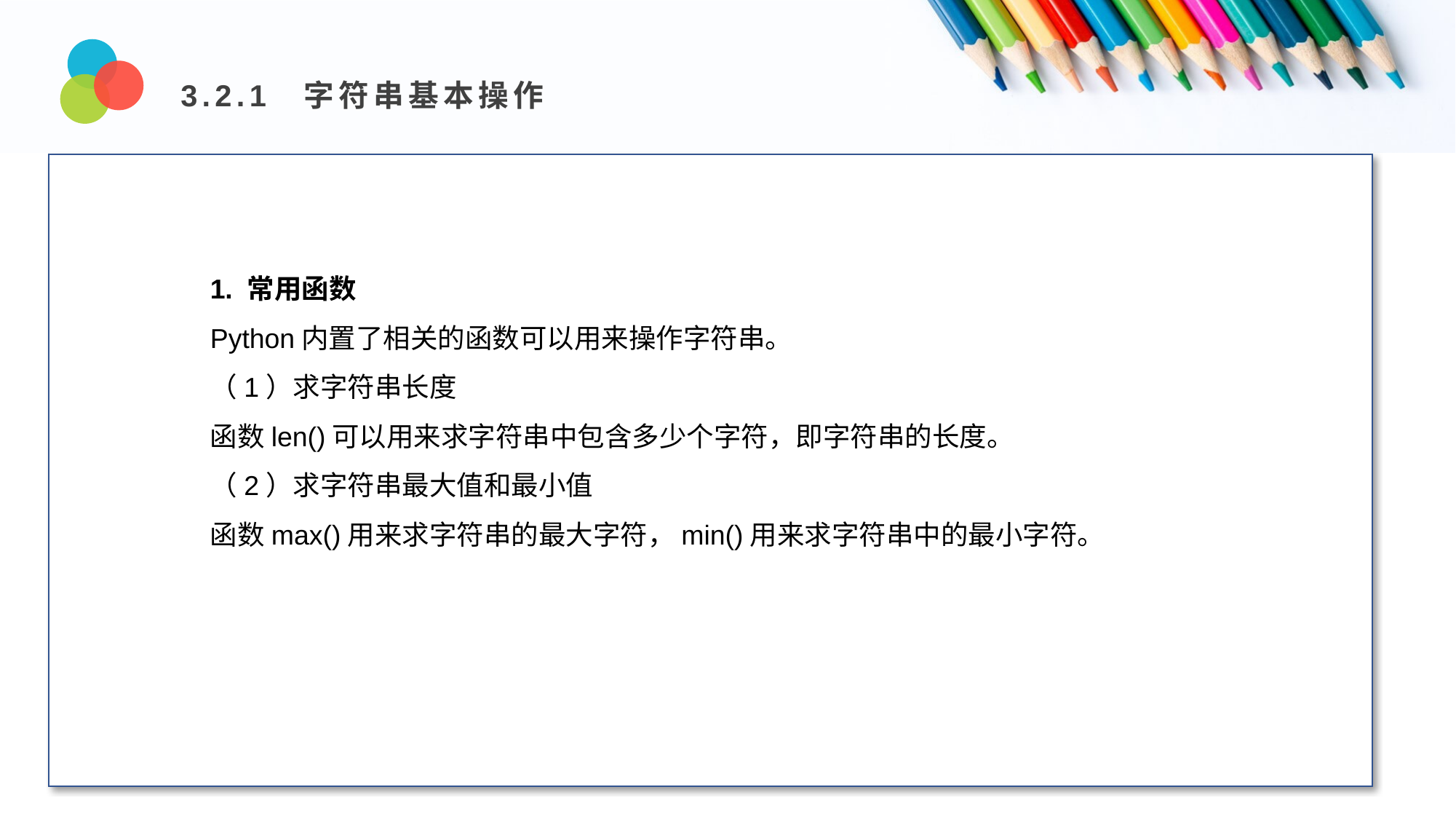

3.2.1  字符串基本操作
Design and Production
1. 常用函数
Python内置了相关的函数可以用来操作字符串。
（1）求字符串长度
函数len()可以用来求字符串中包含多少个字符，即字符串的长度。
（2）求字符串最大值和最小值
函数max()用来求字符串的最大字符，min()用来求字符串中的最小字符。